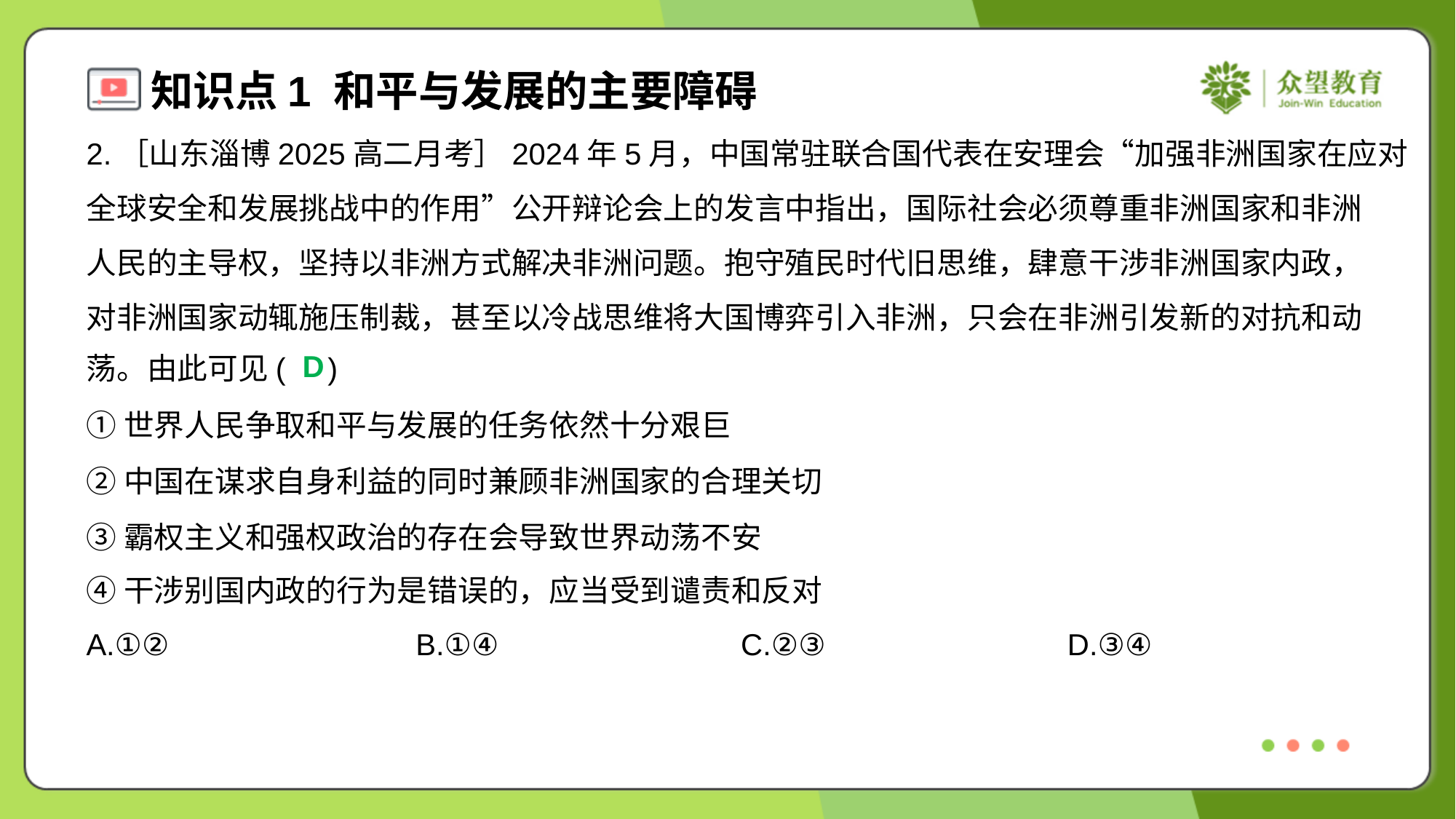

2.［山东淄博2025高二月考］2024年5月，中国常驻联合国代表在安理会“加强非洲国家在应对
全球安全和发展挑战中的作用”公开辩论会上的发言中指出，国际社会必须尊重非洲国家和非洲
人民的主导权，坚持以非洲方式解决非洲问题。抱守殖民时代旧思维，肆意干涉非洲国家内政，
对非洲国家动辄施压制裁，甚至以冷战思维将大国博弈引入非洲，只会在非洲引发新的对抗和动
荡。由此可见(     )
D
①世界人民争取和平与发展的任务依然十分艰巨
②中国在谋求自身利益的同时兼顾非洲国家的合理关切
③霸权主义和强权政治的存在会导致世界动荡不安
④干涉别国内政的行为是错误的，应当受到谴责和反对
A.①②	B.①④	C.②③	D.③④